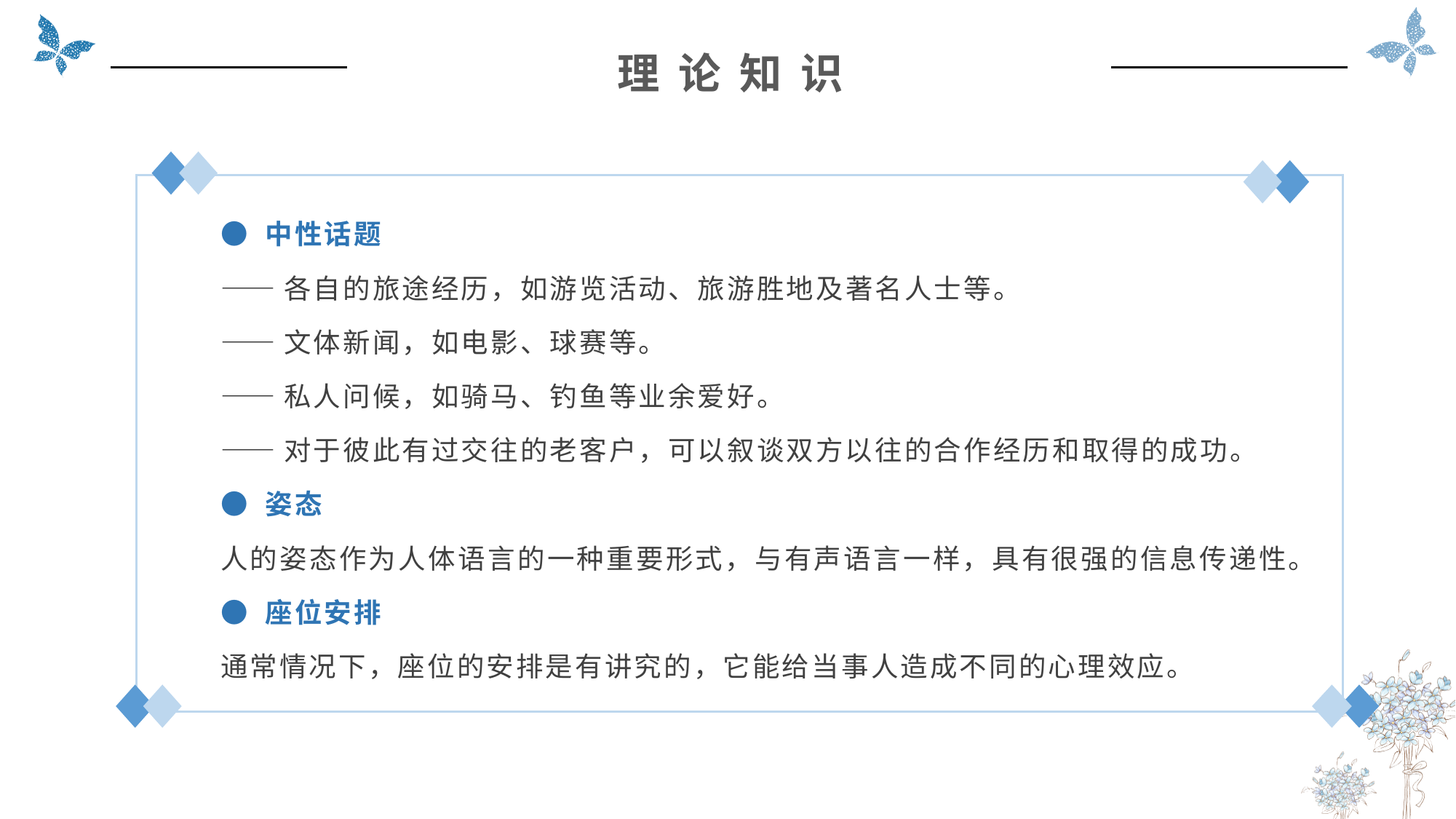

理 论 知 识

● 中性话题
——各自的旅途经历，如游览活动、旅游胜地及著名人士等。
——文体新闻，如电影、球赛等。
——私人问候，如骑马、钓鱼等业余爱好。
——对于彼此有过交往的老客户，可以叙谈双方以往的合作经历和取得的成功。
● 姿态
人的姿态作为人体语言的一种重要形式，与有声语言一样，具有很强的信息传递性。
● 座位安排
通常情况下，座位的安排是有讲究的，它能给当事人造成不同的心理效应。